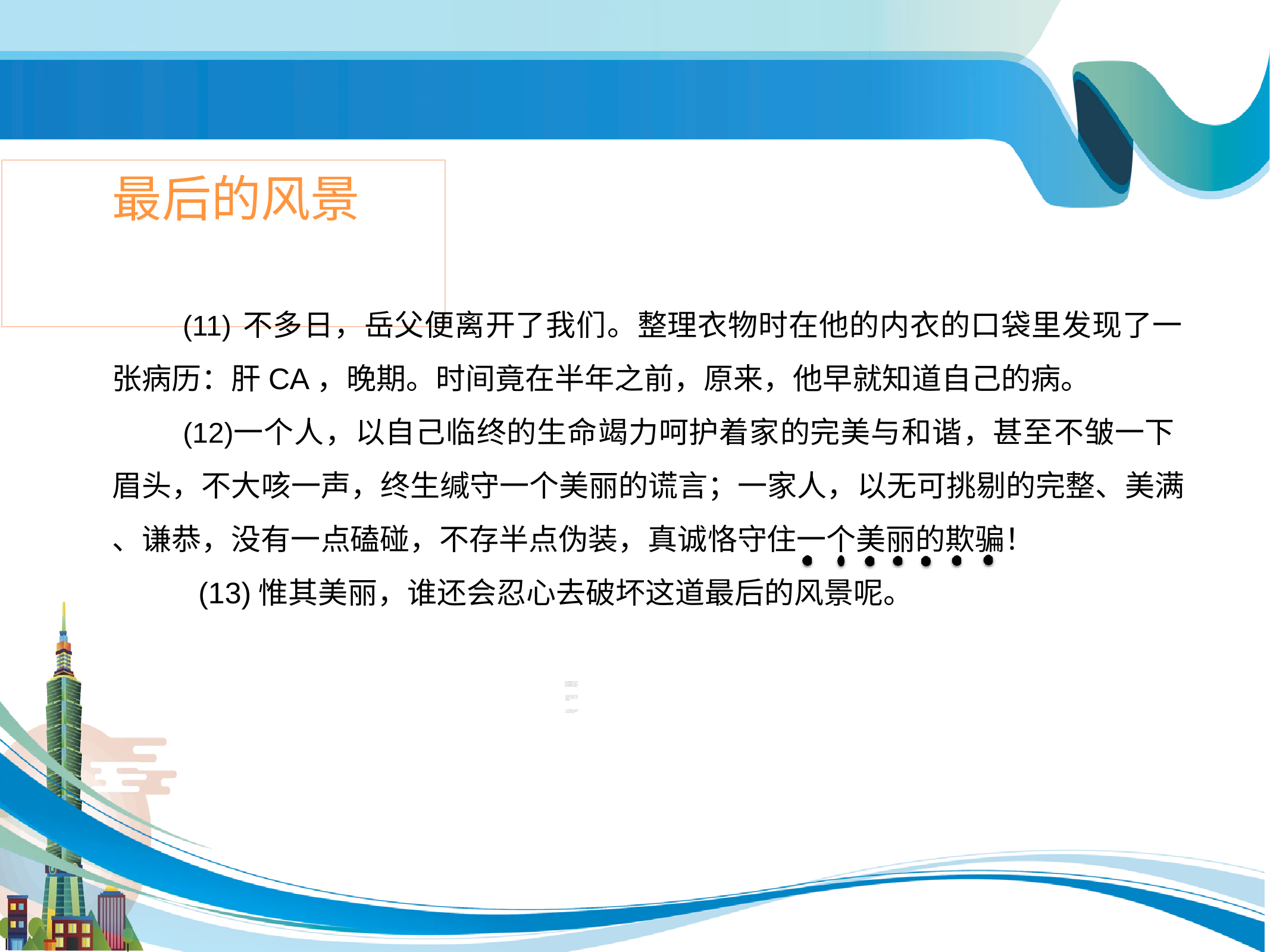

# 最后的风景
不多日，岳父便离开了我们。整理衣物时在他的内衣的口袋里发现了一
张病历：肝CA，晚期。时间竟在半年之前，原来，他早就知道自己的病。
一个人，以自己临终的生命竭力呵护着家的完美与和谐，甚至不皱一下 眉头，不大咳一声，终生缄守一个美丽的谎言；一家人，以无可挑剔的完整、美满
、谦恭，没有一点磕碰，不存半点伪装，真诚恪守住一个美丽的欺骗！  (13)惟其美丽，谁还会忍心去破坏这道最后的风景呢。